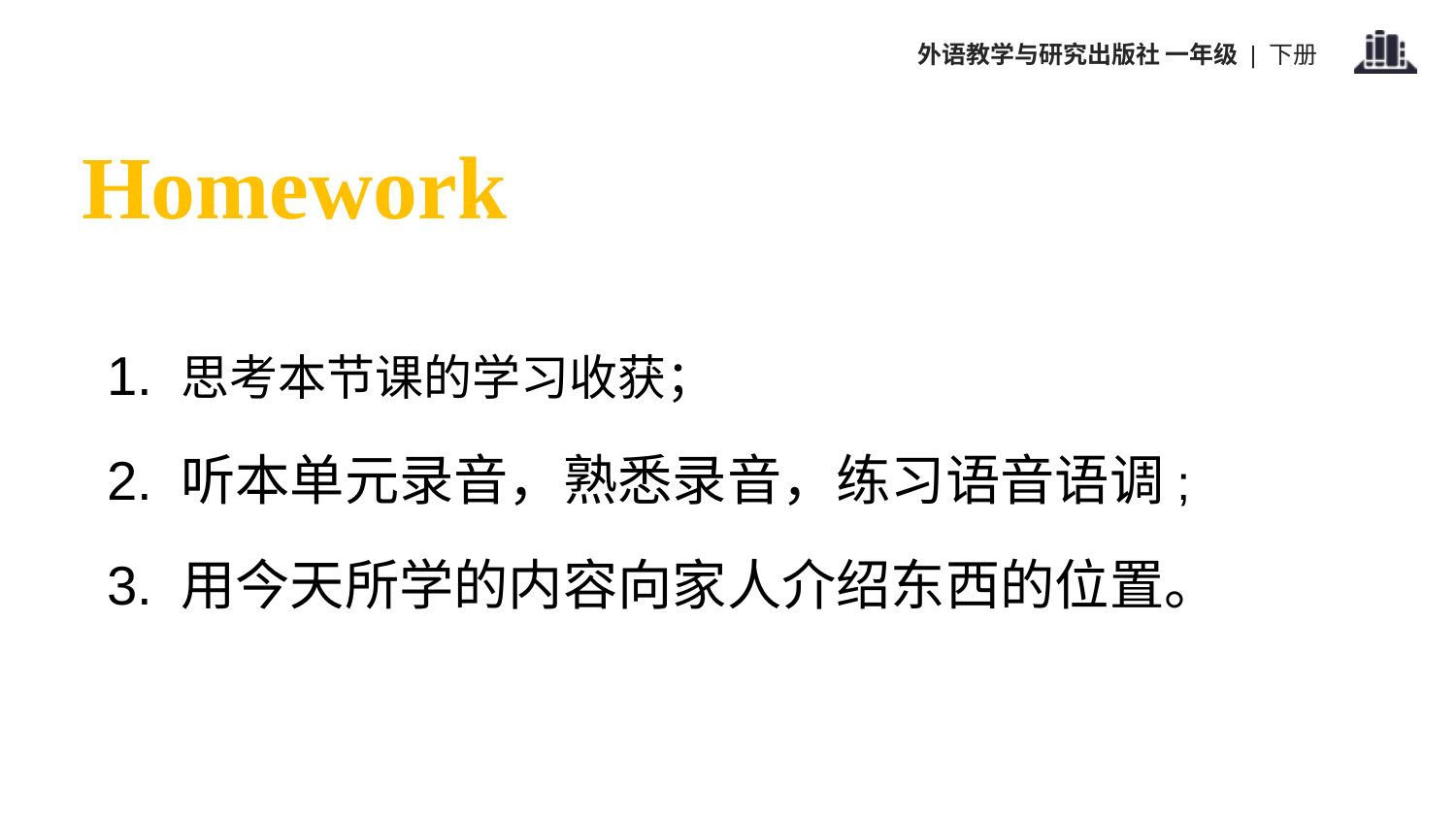

Homework
1. 思考本节课的学习收获；
2. 听本单元录音，熟悉录音，练习语音语调;
3. 用今天所学的内容向家人介绍东西的位置。